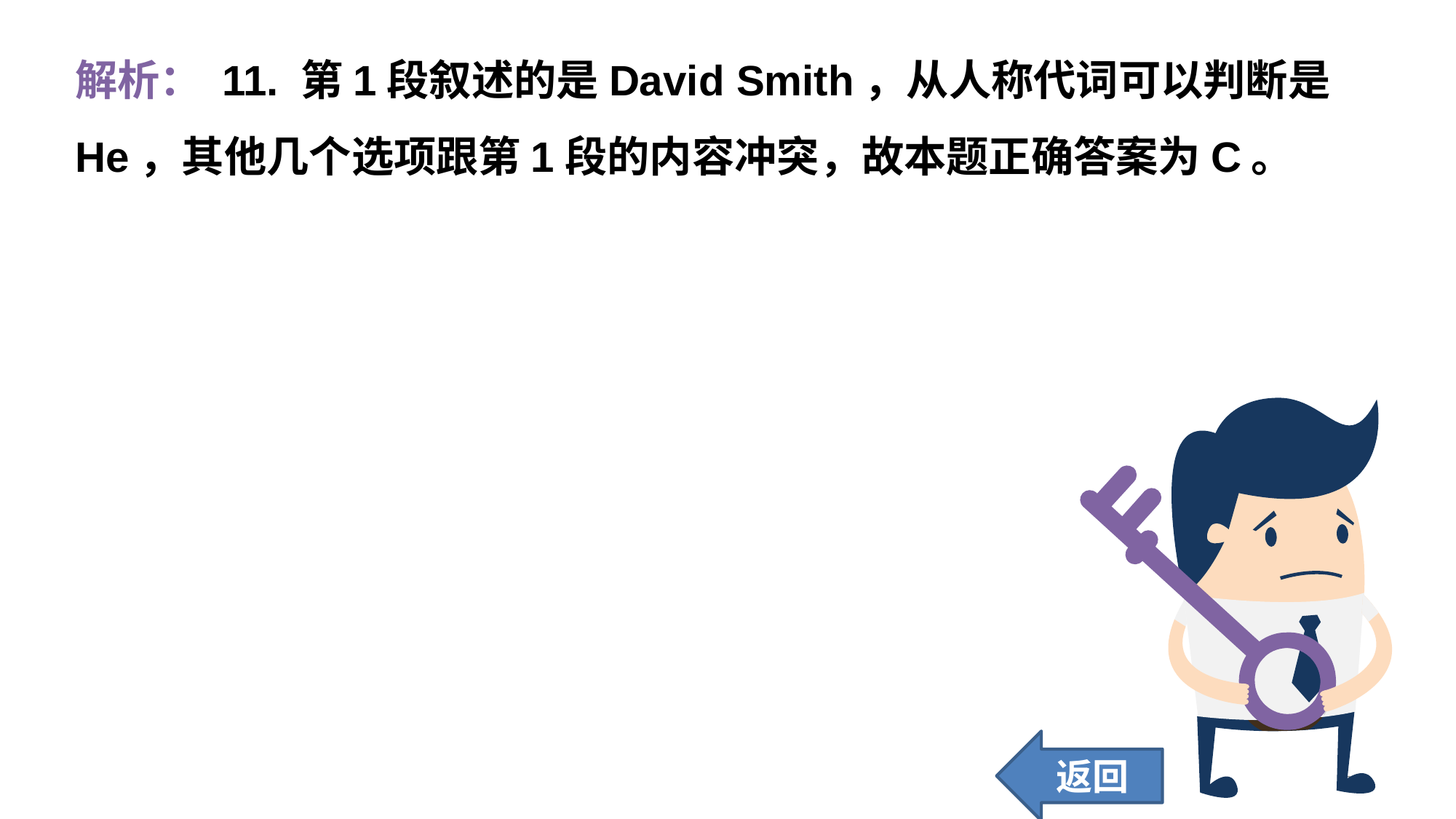

解析： 11. 第1段叙述的是David Smith，从人称代词可以判断是He，其他几个选项跟第1段的内容冲突，故本题正确答案为C。

返回
206